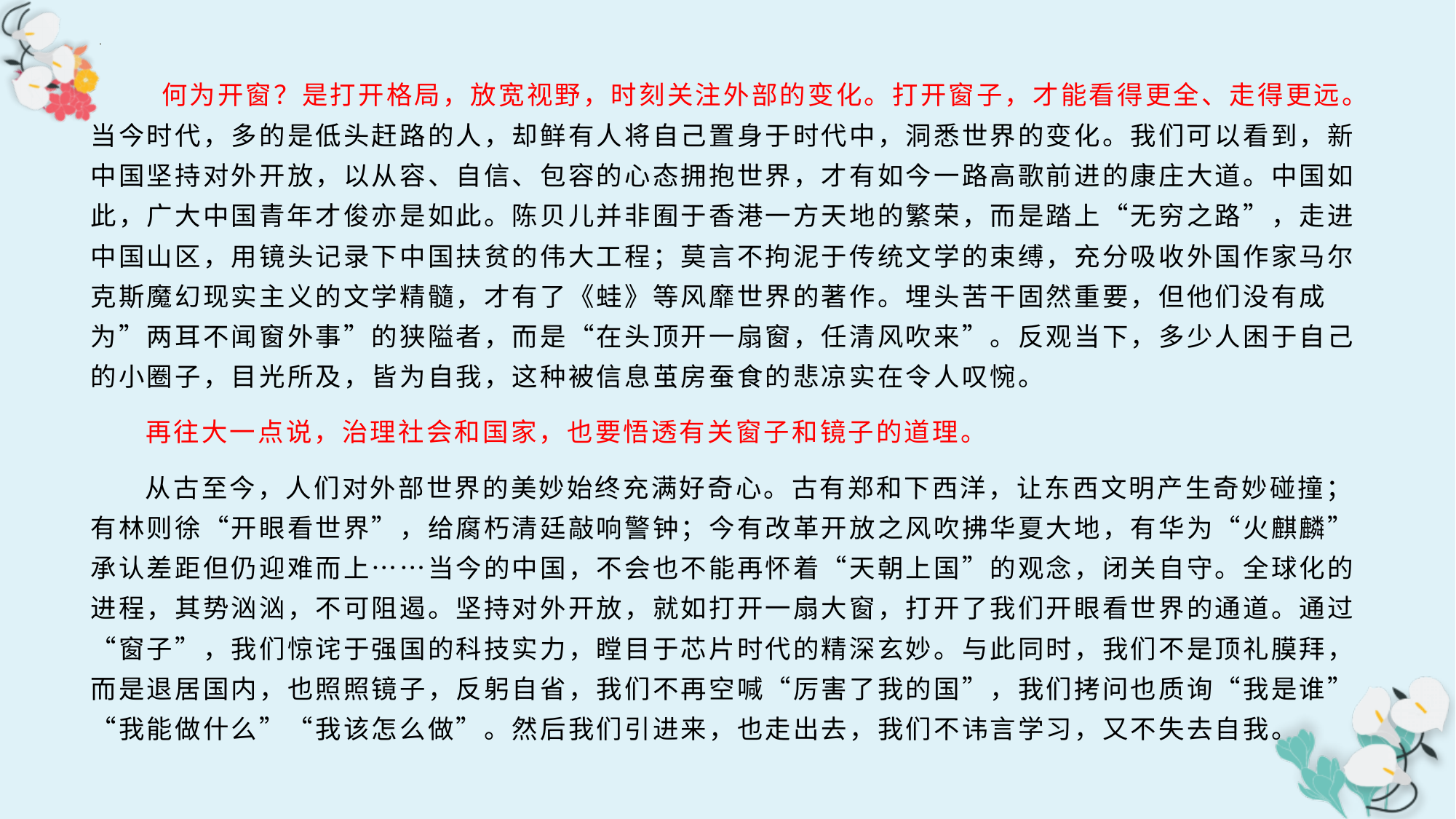

何为开窗？是打开格局，放宽视野，时刻关注外部的变化。打开窗子，才能看得更全、走得更远。当今时代，多的是低头赶路的人，却鲜有人将自己置身于时代中，洞悉世界的变化。我们可以看到，新中国坚持对外开放，以从容、自信、包容的心态拥抱世界，才有如今一路高歌前进的康庄大道。中国如此，广大中国青年才俊亦是如此。陈贝儿并非囿于香港一方天地的繁荣，而是踏上“无穷之路”，走进中国山区，用镜头记录下中国扶贫的伟大工程；莫言不拘泥于传统文学的束缚，充分吸收外国作家马尔克斯魔幻现实主义的文学精髓，才有了《蛙》等风靡世界的著作。埋头苦干固然重要，但他们没有成为”两耳不闻窗外事”的狭隘者，而是“在头顶开一扇窗，任清风吹来”。反观当下，多少人困于自己的小圈子，目光所及，皆为自我，这种被信息茧房蚕食的悲凉实在令人叹惋。
      再往大一点说，治理社会和国家，也要悟透有关窗子和镜子的道理。
      从古至今，人们对外部世界的美妙始终充满好奇心。古有郑和下西洋，让东西文明产生奇妙碰撞；有林则徐“开眼看世界”，给腐朽清廷敲响警钟；今有改革开放之风吹拂华夏大地，有华为“火麒麟”承认差距但仍迎难而上……当今的中国，不会也不能再怀着“天朝上国”的观念，闭关自守。全球化的进程，其势汹汹，不可阻遏。坚持对外开放，就如打开一扇大窗，打开了我们开眼看世界的通道。通过“窗子”，我们惊诧于强国的科技实力，瞠目于芯片时代的精深玄妙。与此同时，我们不是顶礼膜拜，而是退居国内，也照照镜子，反躬自省，我们不再空喊“厉害了我的国”，我们拷问也质询“我是谁”“我能做什么”“我该怎么做”。然后我们引进来，也走出去，我们不讳言学习，又不失去自我。